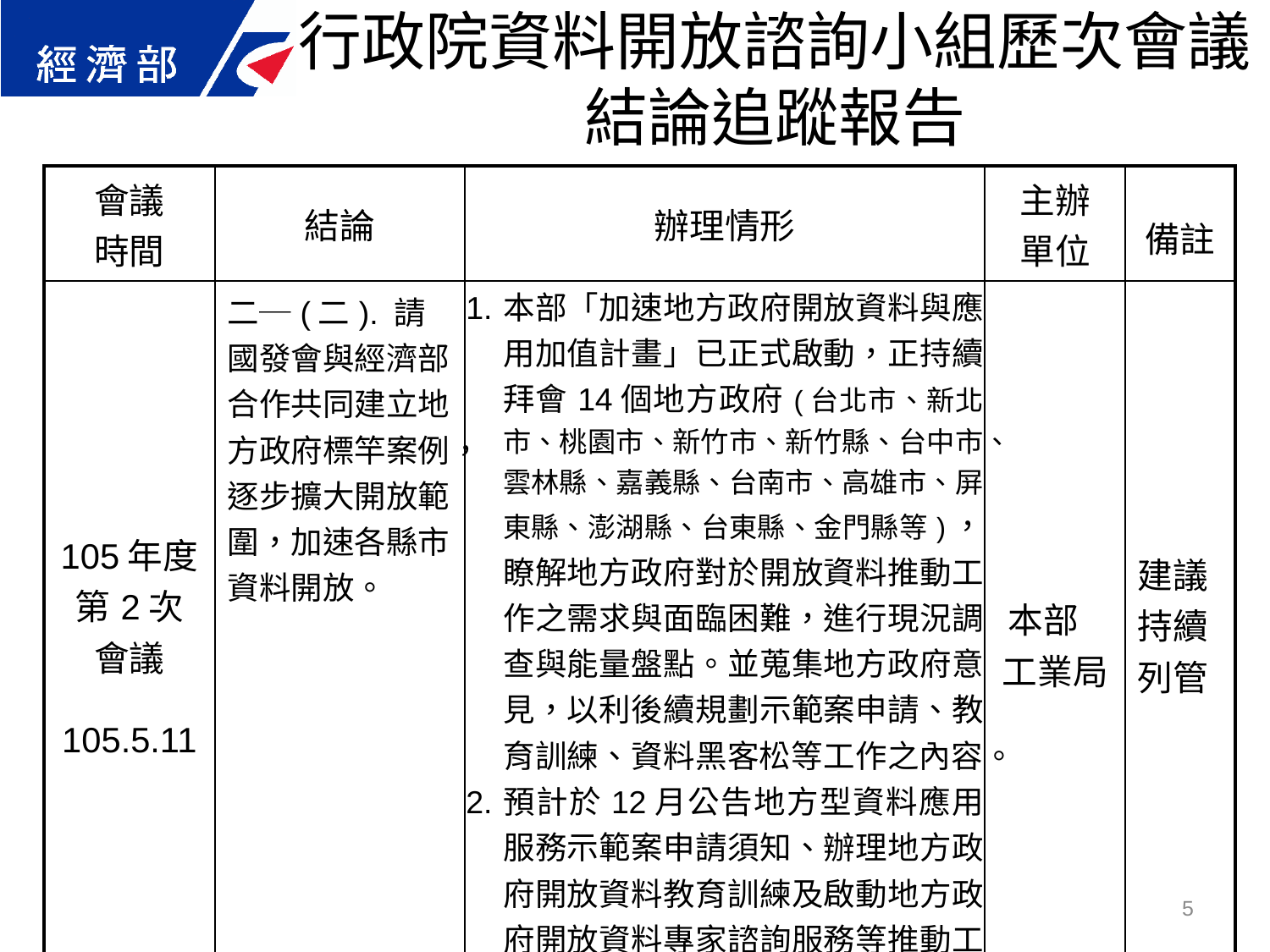

行政院資料開放諮詢小組歷次會議結論追蹤報告
| 會議 時間 | 結論 | 辦理情形 | 主辦 單位 | 備註 |
| --- | --- | --- | --- | --- |
| 105年度第2次 會議 105.5.11 | 二─(二). 請國發會與經濟部合作共同建立地方政府標竿案例，逐步擴大開放範圍，加速各縣市資料開放。 | 本部「加速地方政府開放資料與應用加值計畫」已正式啟動，正持續拜會14個地方政府(台北市、新北市、桃園市、新竹市、新竹縣、台中市、雲林縣、嘉義縣、台南市、高雄市、屏東縣、澎湖縣、台東縣、金門縣等)，瞭解地方政府對於開放資料推動工作之需求與面臨困難，進行現況調查與能量盤點。並蒐集地方政府意見，以利後續規劃示範案申請、教育訓練、資料黑客松等工作之內容。 預計於12月公告地方型資料應用服務示範案申請須知、辦理地方政府開放資料教育訓練及啟動地方政府開放資料專家諮詢服務等推動工作。 | 本部 工業局 | 建議持續列管 |
5